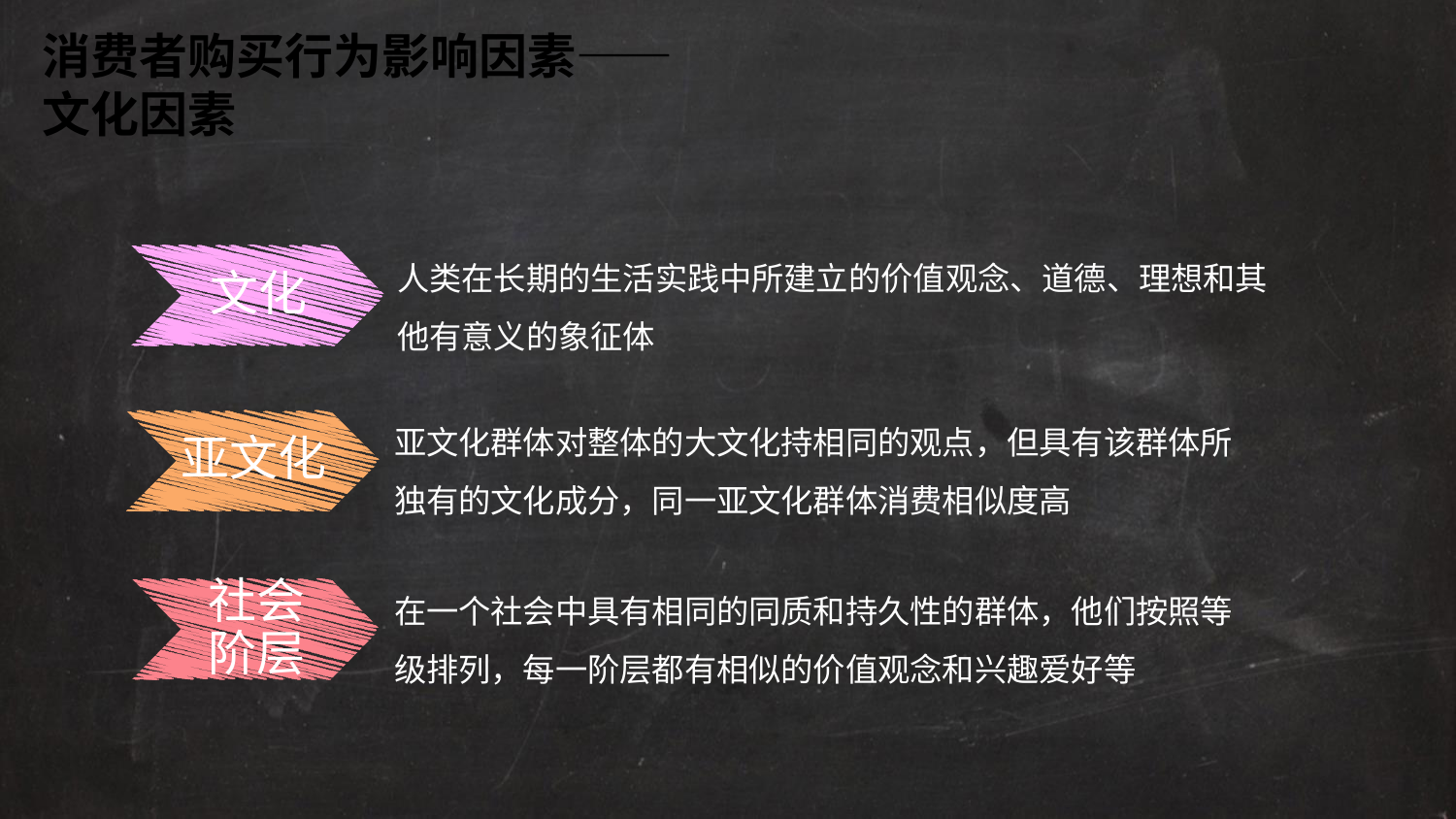

消费者购买行为影响因素——文化因素
人类在长期的生活实践中所建立的价值观念、道德、理想和其他有意义的象征体
文化
亚文化群体对整体的大文化持相同的观点，但具有该群体所独有的文化成分，同一亚文化群体消费相似度高
亚文化
在一个社会中具有相同的同质和持久性的群体，他们按照等级排列，每一阶层都有相似的价值观念和兴趣爱好等
社会阶层